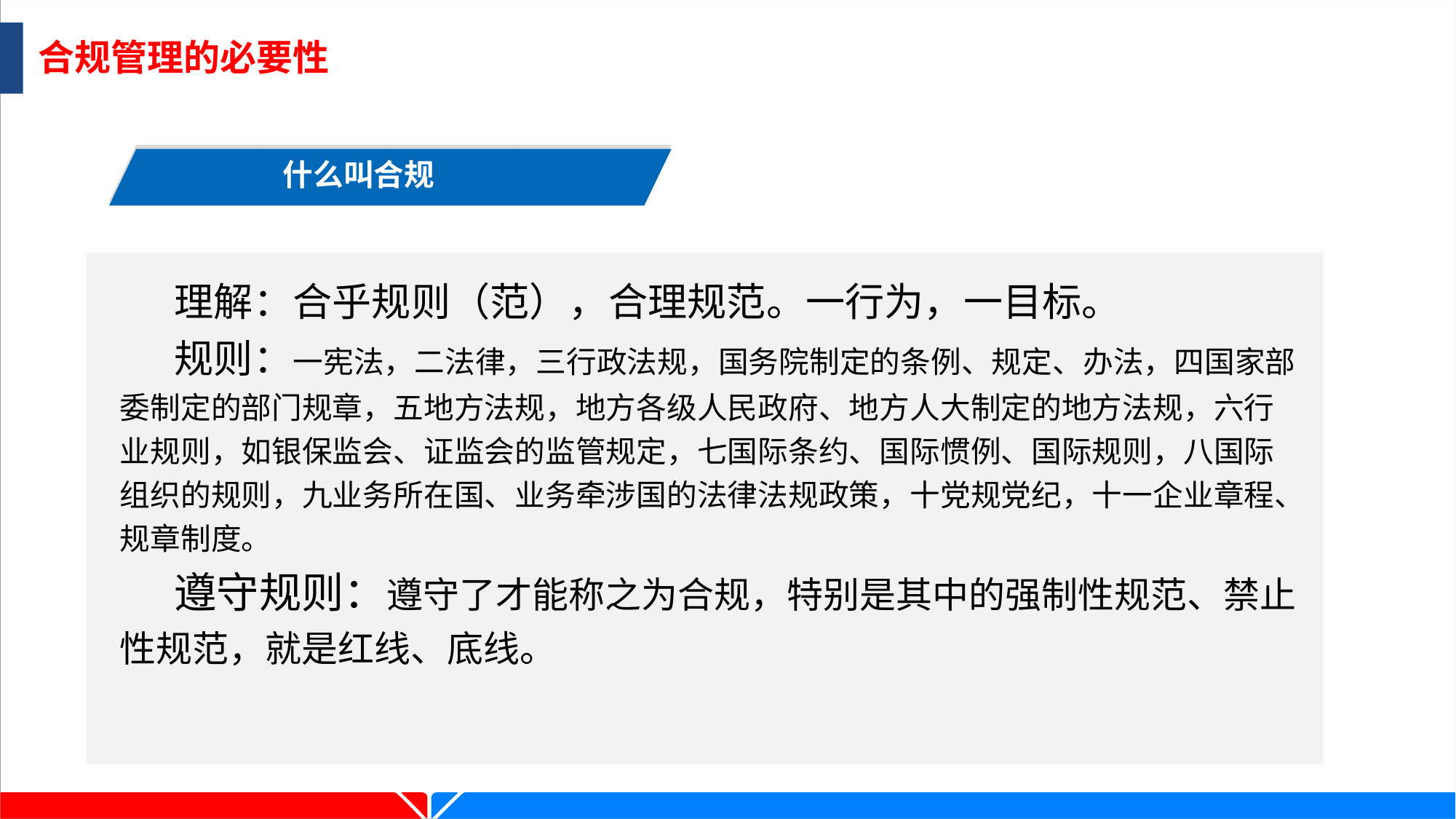

合规管理的必要性

什么叫合规

理解：合乎规则（范），合理规范。一行为，一目标。
规则：一宪法，二法律，三行政法规，国务院制定的条例、规定、办法，四国家部委制定的部门规章，五地方法规，地方各级人民政府、地方人大制定的地方法规，六行业规则，如银保监会、证监会的监管规定，七国际条约、国际惯例、国际规则，八国际组织的规则，九业务所在国、业务牵涉国的法律法规政策，十党规党纪，十一企业章程、规章制度。
遵守规则：遵守了才能称之为合规，特别是其中的强制性规范、禁止性规范，就是红线、底线。